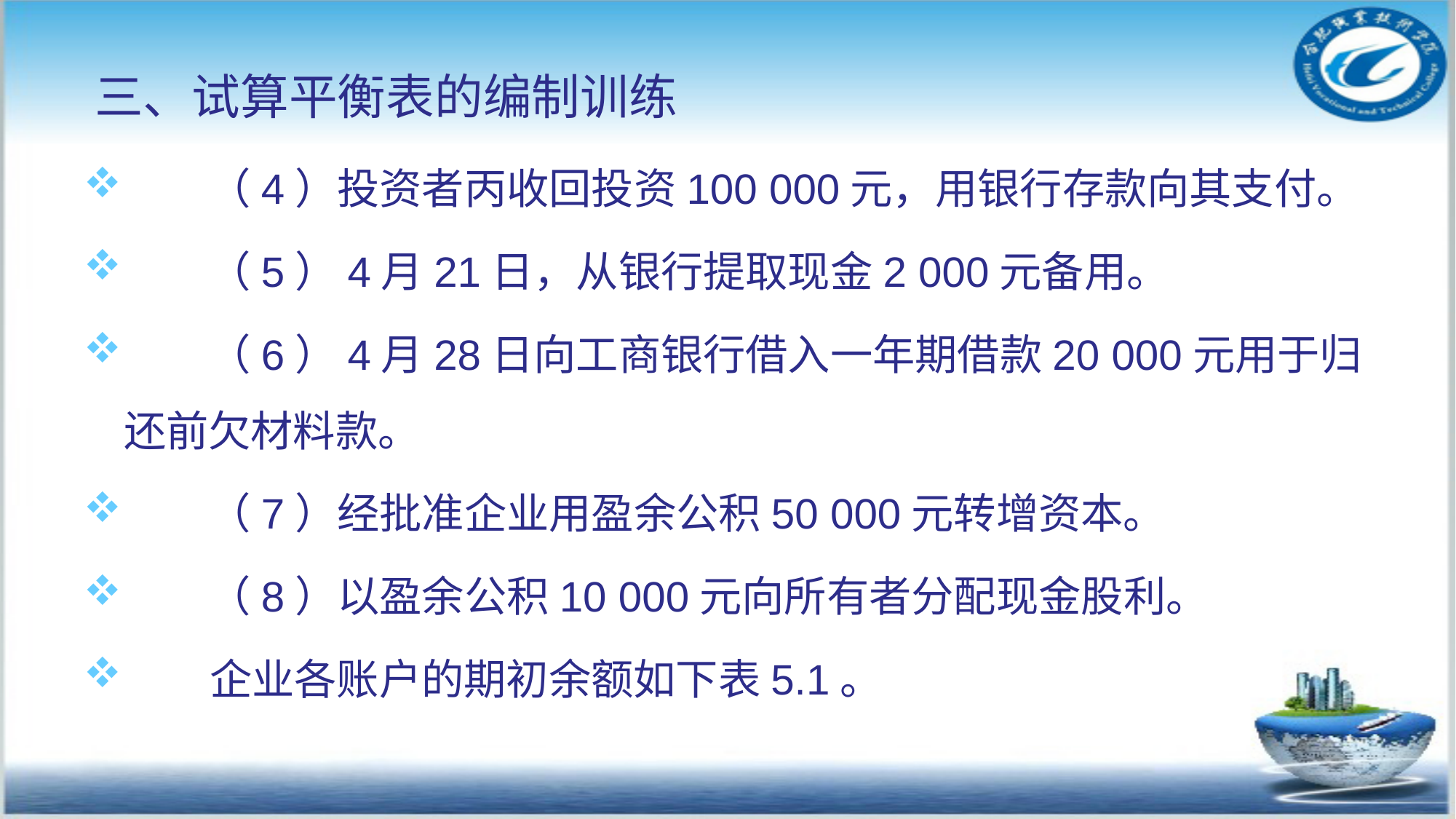

三、试算平衡表的编制训练
　　（4）投资者丙收回投资100 000元，用银行存款向其支付。
　　（5）4月21日，从银行提取现金2 000元备用。
　　（6）4月28日向工商银行借入一年期借款20 000元用于归还前欠材料款。
　　（7）经批准企业用盈余公积50 000元转增资本。
　　（8）以盈余公积10 000元向所有者分配现金股利。
        企业各账户的期初余额如下表5.1。

10